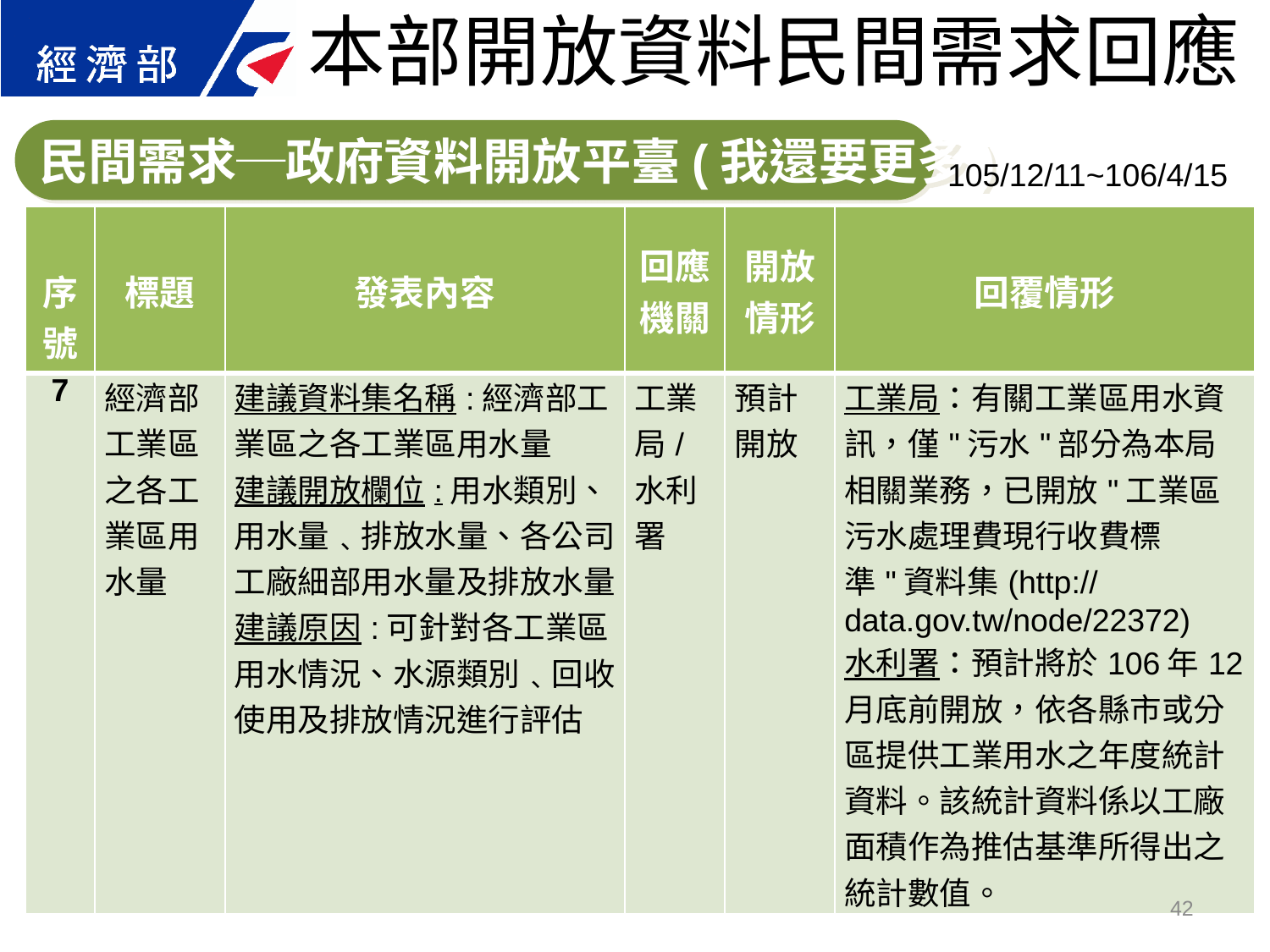

本部開放資料民間需求回應
民間需求─政府資料開放平臺(我還要更多)
105/12/11~106/4/15
| 序號 | 標題 | 發表內容 | 回應 機關 | 開放 情形 | 回覆情形 |
| --- | --- | --- | --- | --- | --- |
| 7 | 經濟部工業區之各工業區用水量 | 建議資料集名稱:經濟部工業區之各工業區用水量 建議開放欄位:用水類別、用水量﹑排放水量、各公司工廠細部用水量及排放水量 建議原因:可針對各工業區用水情況、水源類別﹑回收使用及排放情況進行評估 | 工業局/水利署 | 預計開放 | 工業局：有關工業區用水資訊，僅"污水"部分為本局相關業務，已開放"工業區污水處理費現行收費標準"資料集(http://data.gov.tw/node/22372) 水利署：預計將於106年12月底前開放，依各縣市或分區提供工業用水之年度統計資料。該統計資料係以工廠面積作為推估基準所得出之統計數值。 |
42